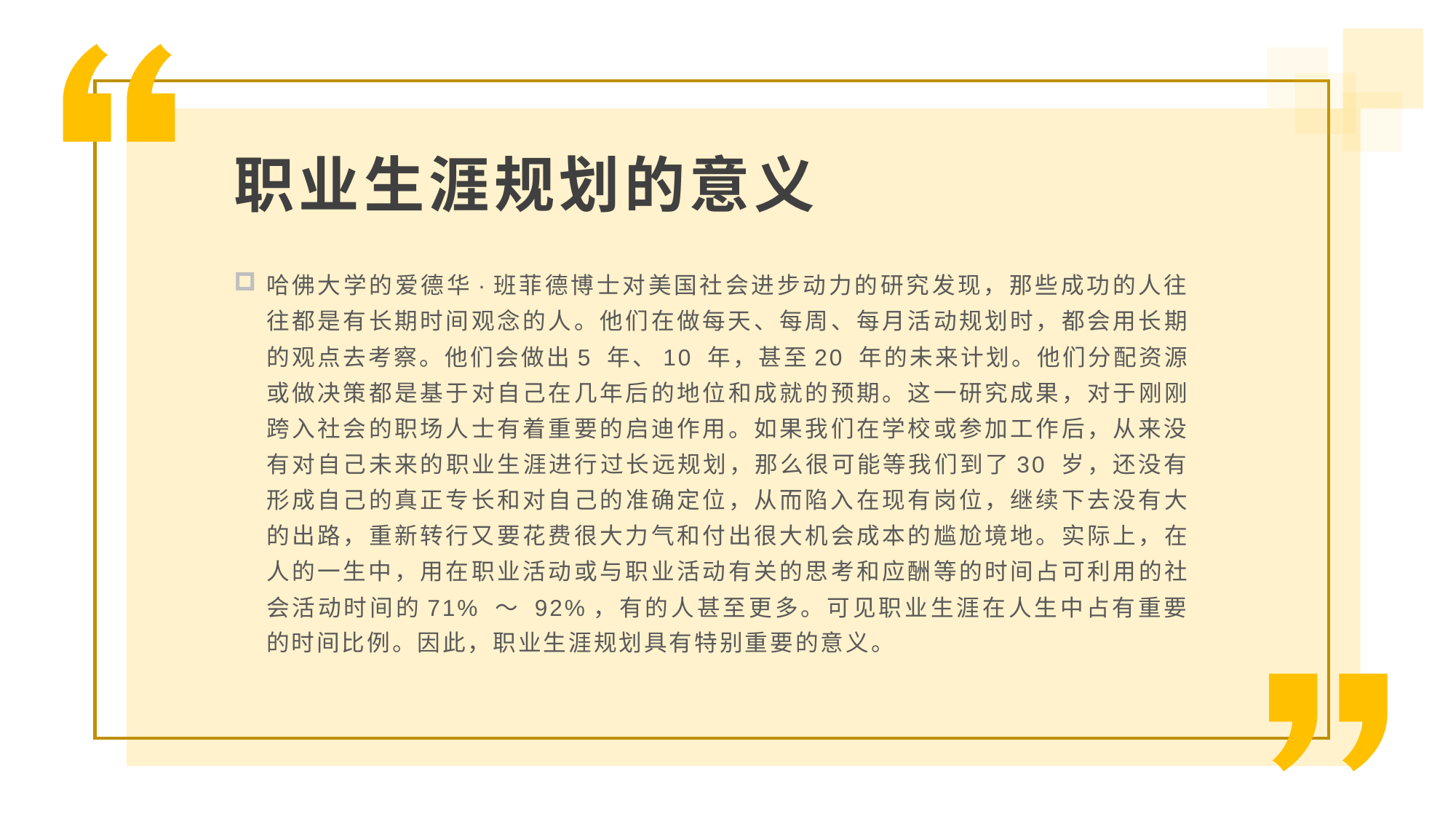

职业生涯规划的意义
哈佛大学的爱德华·班菲德博士对美国社会进步动力的研究发现，那些成功的人往往都是有长期时间观念的人。他们在做每天、每周、每月活动规划时，都会用长期的观点去考察。他们会做出5 年、10 年，甚至20 年的未来计划。他们分配资源或做决策都是基于对自己在几年后的地位和成就的预期。这一研究成果，对于刚刚跨入社会的职场人士有着重要的启迪作用。如果我们在学校或参加工作后，从来没有对自己未来的职业生涯进行过长远规划，那么很可能等我们到了30 岁，还没有形成自己的真正专长和对自己的准确定位，从而陷入在现有岗位，继续下去没有大的出路，重新转行又要花费很大力气和付出很大机会成本的尴尬境地。实际上，在人的一生中，用在职业活动或与职业活动有关的思考和应酬等的时间占可利用的社会活动时间的71% ～ 92%，有的人甚至更多。可见职业生涯在人生中占有重要的时间比例。因此，职业生涯规划具有特别重要的意义。